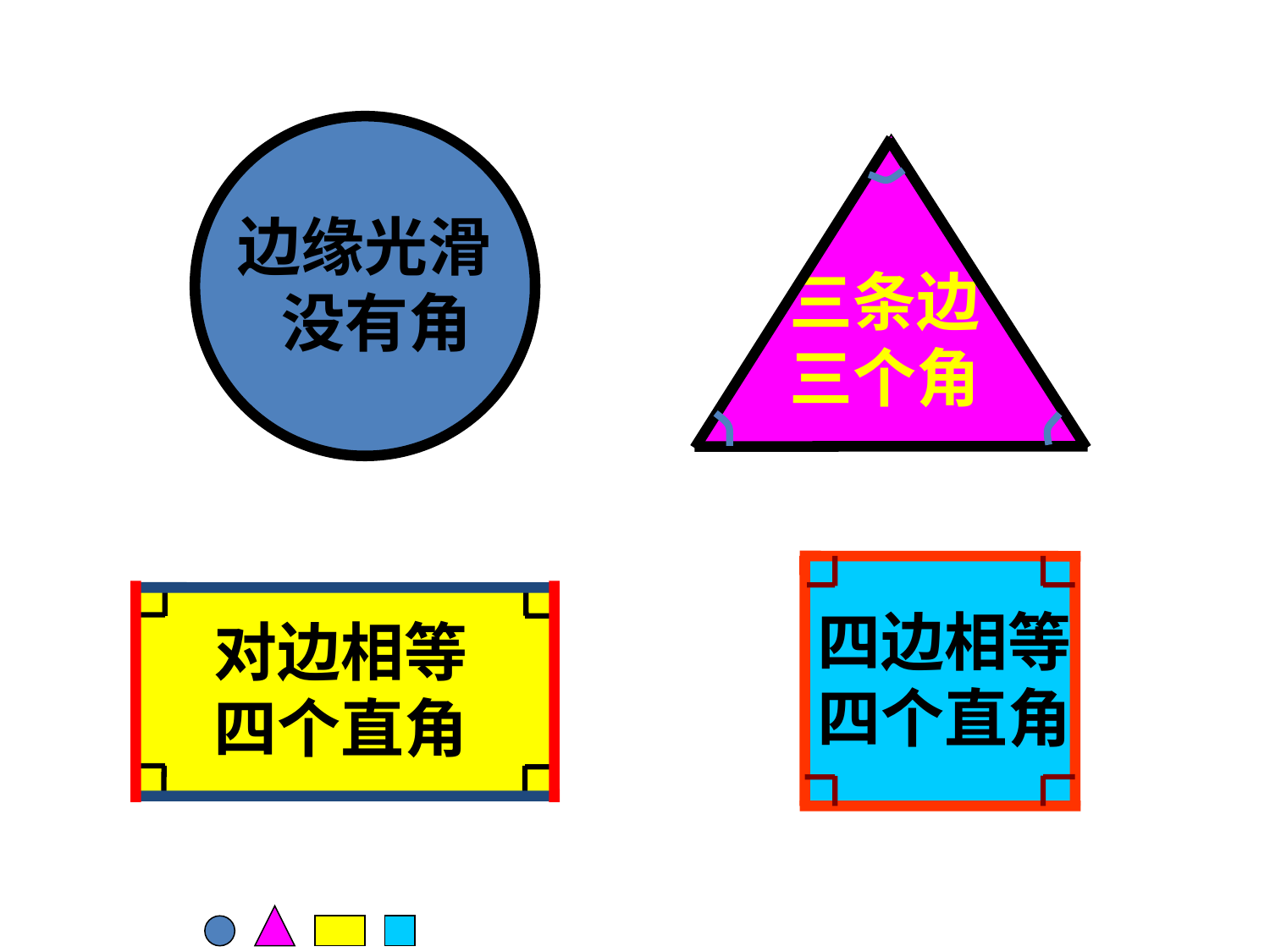

边缘光滑
  没有角
三条边
三个角

四边相等
四个直角
对边相等
四个直角